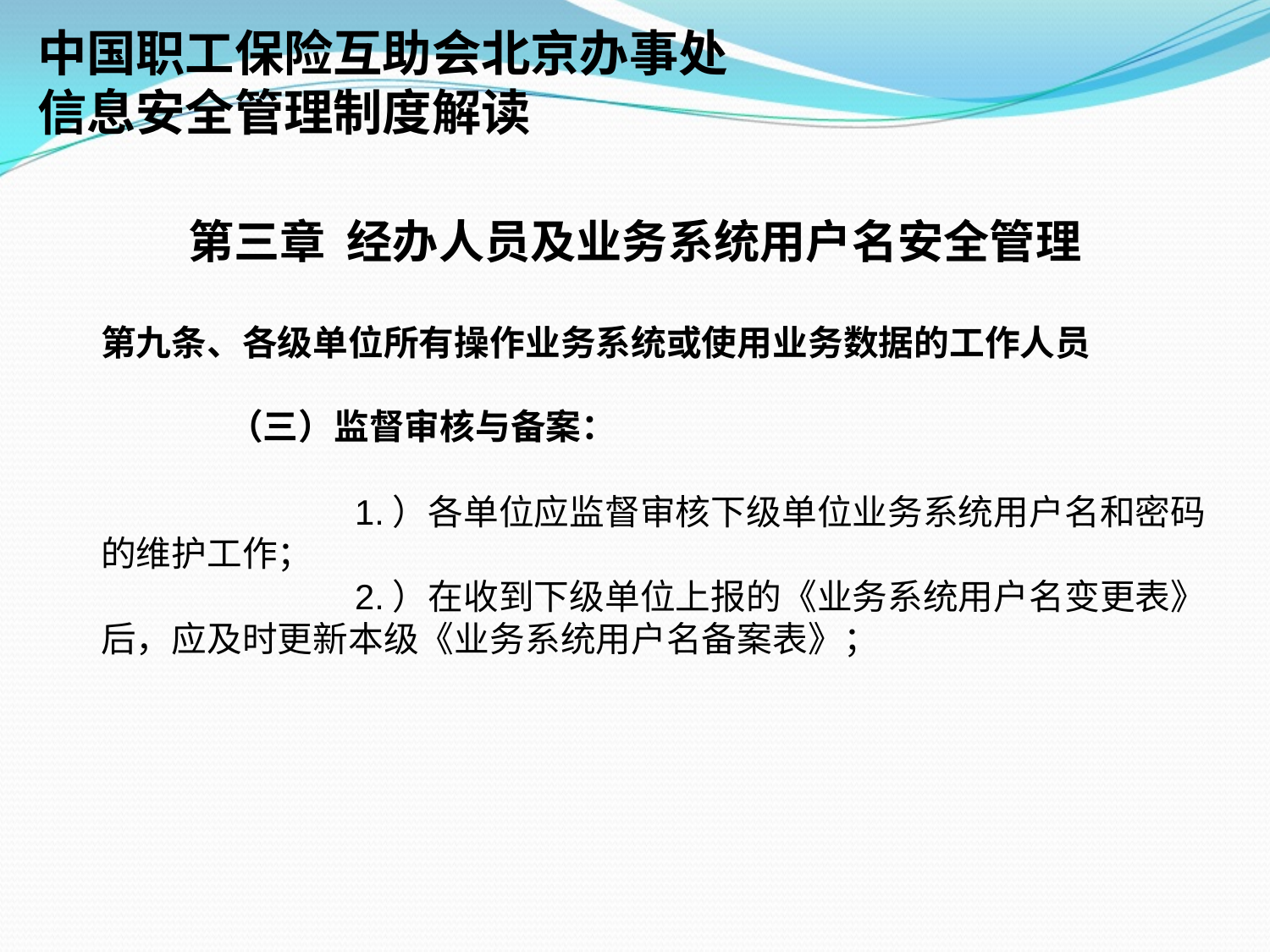

中国职工保险互助会北京办事处
信息安全管理制度解读
第三章  经办人员及业务系统用户名安全管理

第九条、各级单位所有操作业务系统或使用业务数据的工作人员

	（三）监督审核与备案：

		1.）各单位应监督审核下级单位业务系统用户名和密码的维护工作；
		2.）在收到下级单位上报的《业务系统用户名变更表》后，应及时更新本级《业务系统用户名备案表》；